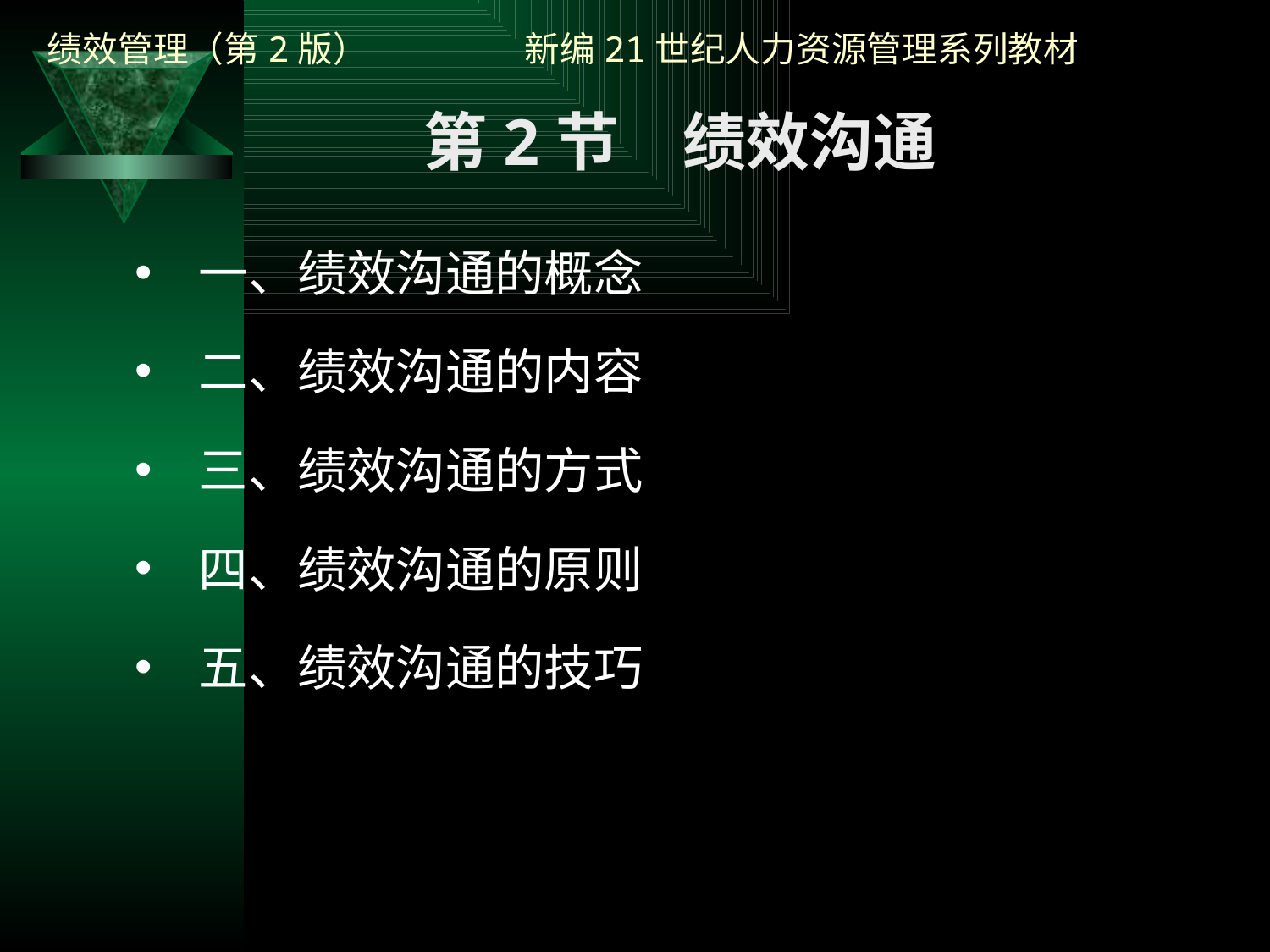

第2节　绩效沟通
一、绩效沟通的概念
二、绩效沟通的内容
三、绩效沟通的方式
四、绩效沟通的原则
五、绩效沟通的技巧